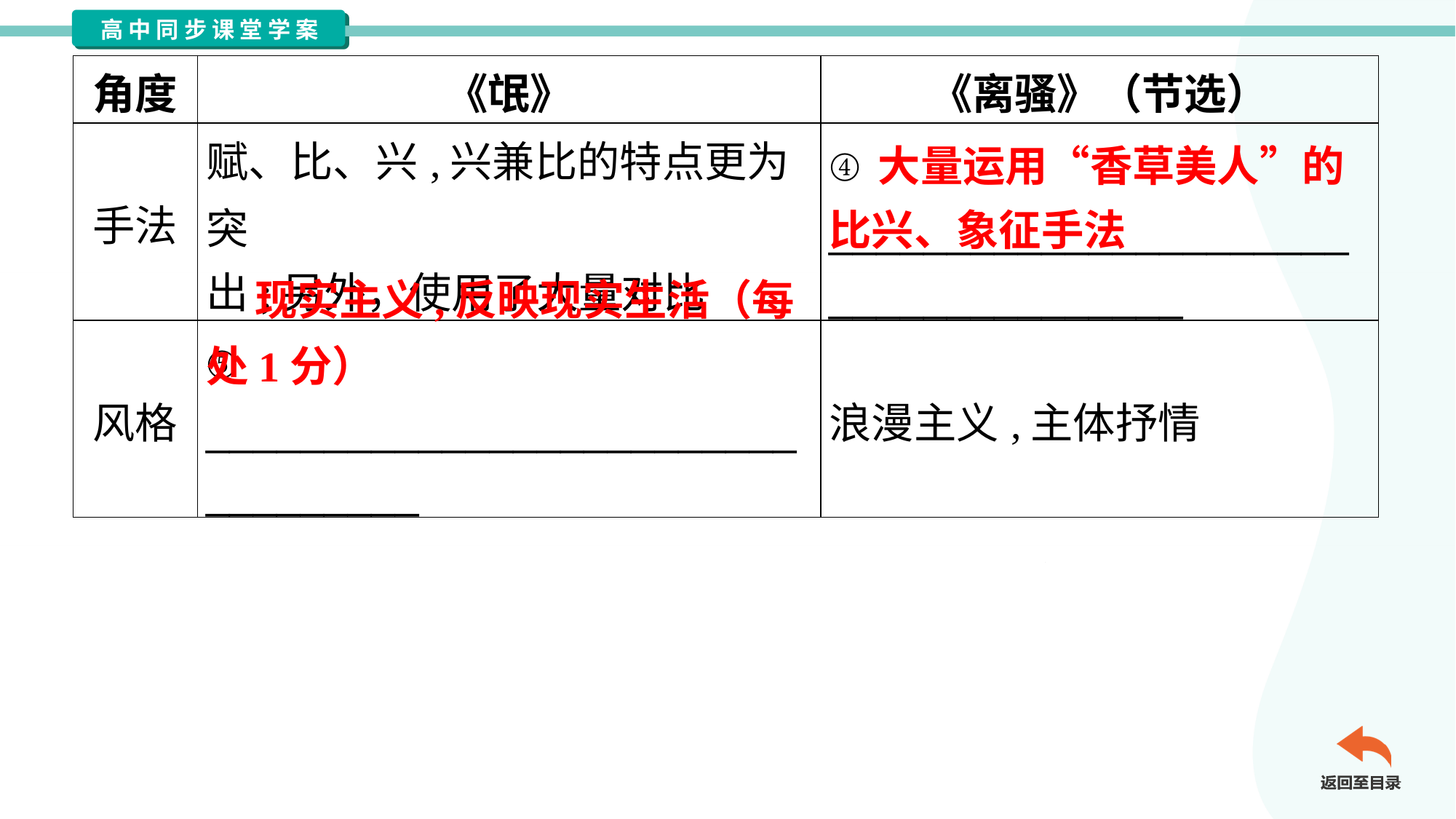

| 角度 | 《氓》 | 《离骚》（节选） |
| --- | --- | --- |
| 手法 | 赋、比、兴,兴兼比的特点更为突 出;另外，使用了大量对比 | ④ \_\_\_\_\_\_\_\_\_\_\_\_\_\_\_\_\_\_\_\_\_\_ \_\_\_\_\_\_\_\_\_\_\_\_\_\_\_ |
| 风格 | ⑤ \_\_\_\_\_\_\_\_\_\_\_\_\_\_\_\_\_\_\_\_\_\_\_\_\_ \_\_\_\_\_\_\_\_\_ | 浪漫主义,主体抒情 |
    大量运用“香草美人”的
比兴、象征手法
    现实主义,反映现实生活（每处1分）